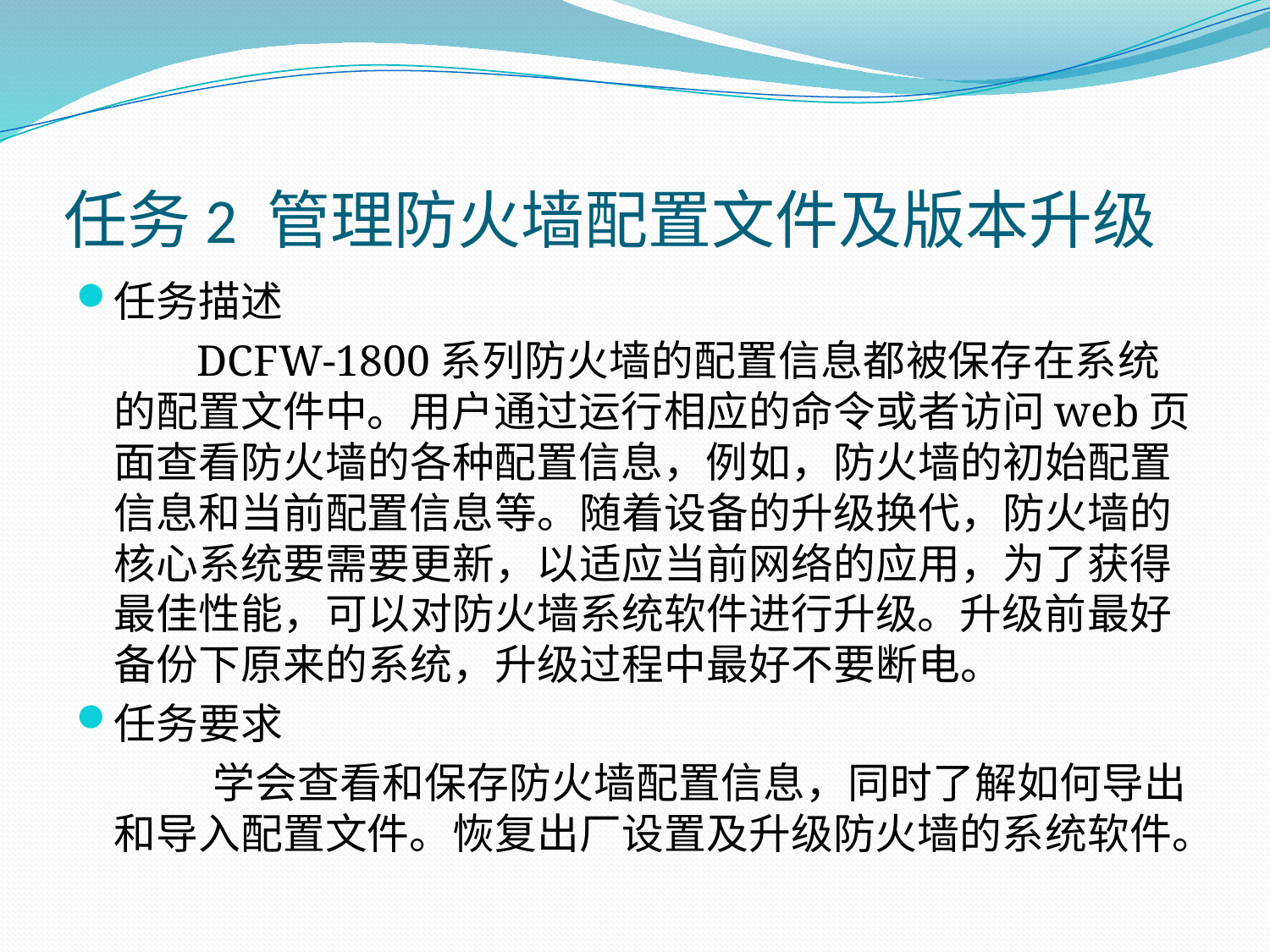

# 任务2 管理防火墙配置文件及版本升级
任务描述
           DCFW-1800系列防火墙的配置信息都被保存在系统的配置文件中。用户通过运行相应的命令或者访问web页面查看防火墙的各种配置信息，例如，防火墙的初始配置信息和当前配置信息等。随着设备的升级换代，防火墙的核心系统要需要更新，以适应当前网络的应用，为了获得最佳性能，可以对防火墙系统软件进行升级。升级前最好备份下原来的系统，升级过程中最好不要断电。
任务要求
学会查看和保存防火墙配置信息，同时了解如何导出和导入配置文件。恢复出厂设置及升级防火墙的系统软件。